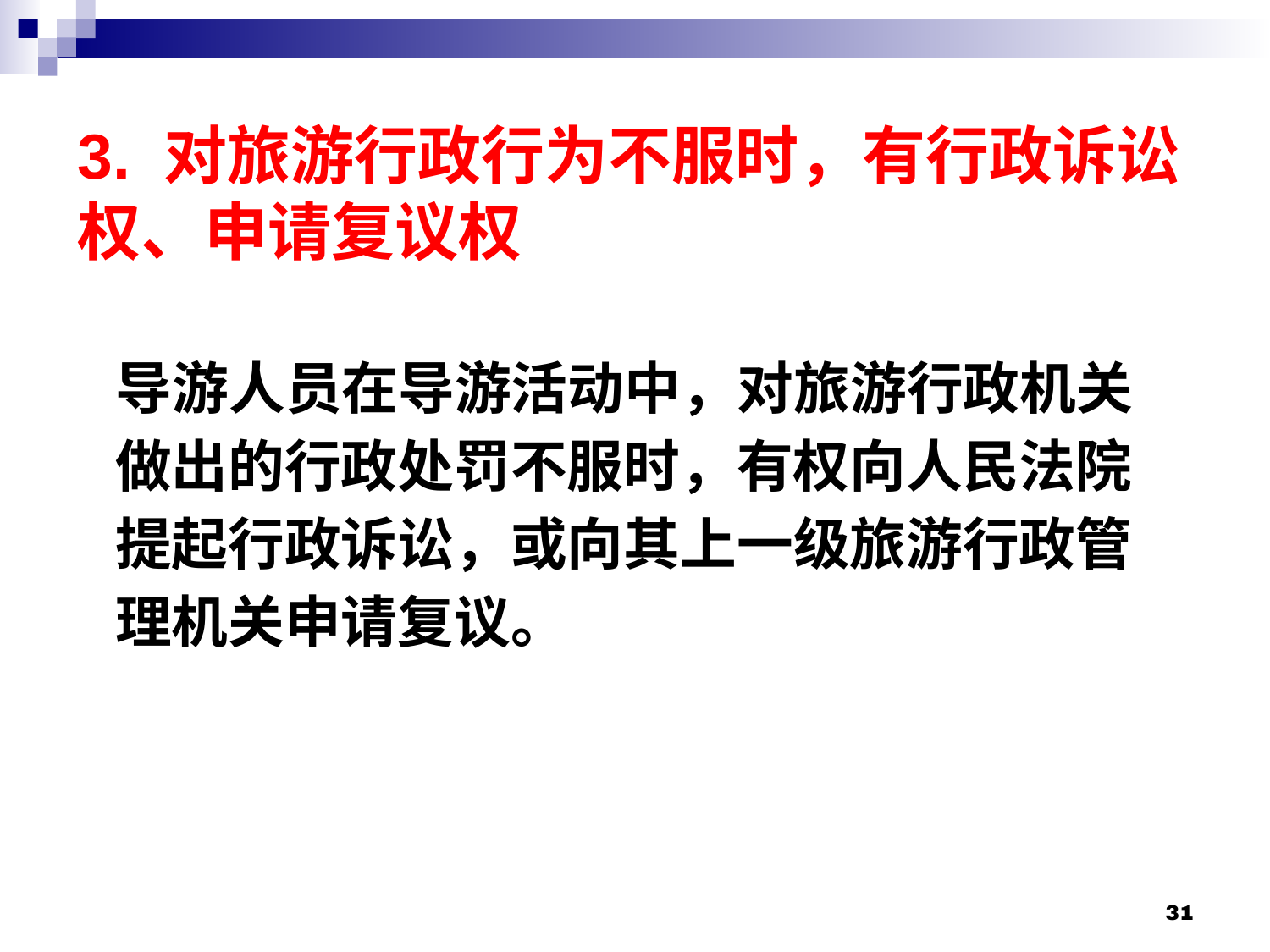

# 3. 对旅游行政行为不服时，有行政诉讼权、申请复议权
    导游人员在导游活动中，对旅游行政机关做出的行政处罚不服时，有权向人民法院提起行政诉讼，或向其上一级旅游行政管理机关申请复议。
31